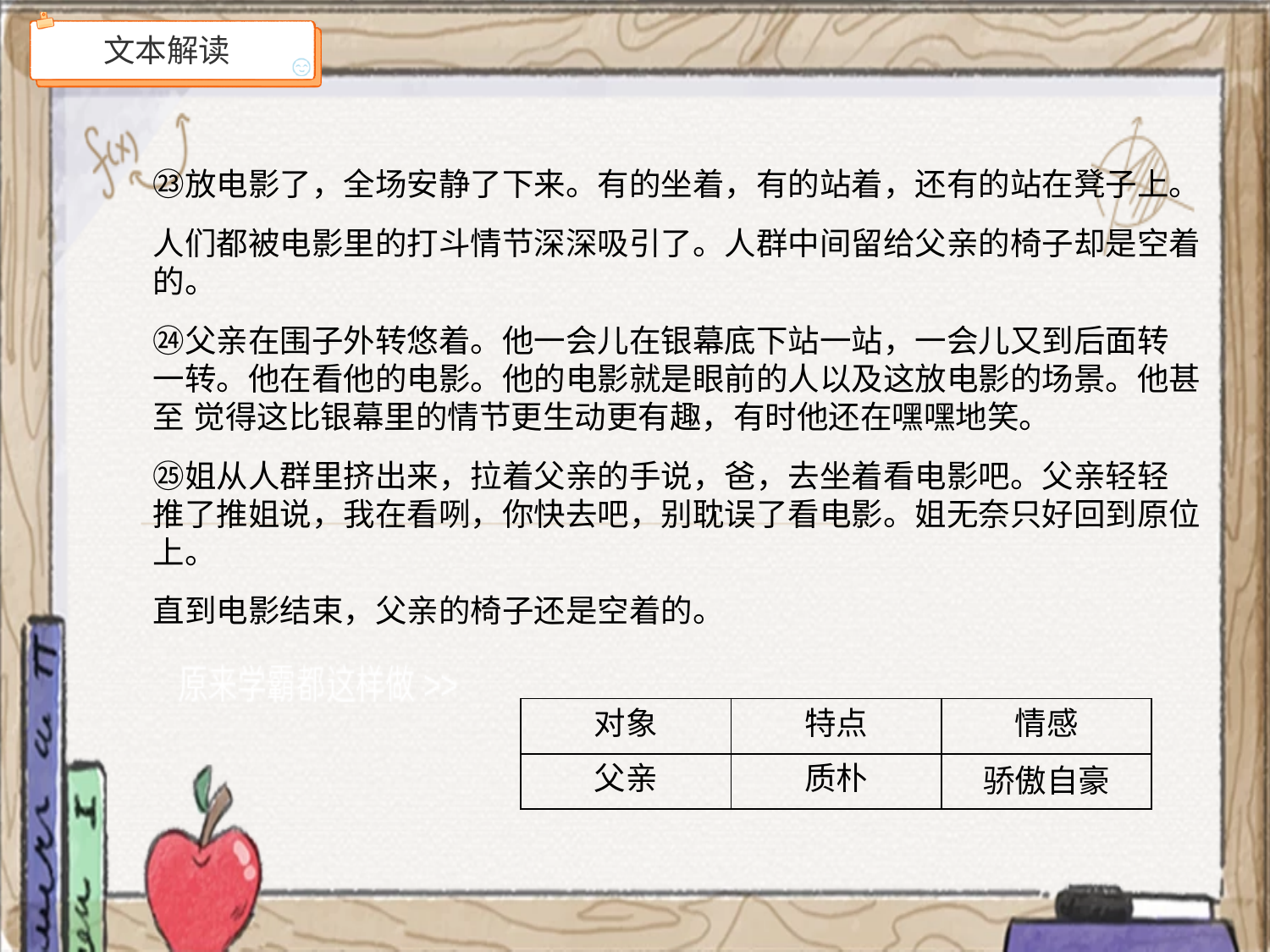

# 文本解读
㉓放电影了，全场安静了下来。有的坐着，有的站着，还有的站在凳子上。
人们都被电影里的打斗情节深深吸引了。人群中间留给父亲的椅子却是空着的。
㉔父亲在围子外转悠着。他一会儿在银幕底下站一站，一会儿又到后面转 一转。他在看他的电影。他的电影就是眼前的人以及这放电影的场景。他甚至 觉得这比银幕里的情节更生动更有趣，有时他还在嘿嘿地笑。
㉕姐从人群里挤出来，拉着父亲的手说，爸，去坐着看电影吧。父亲轻轻 推了推姐说，我在看咧，你快去吧，别耽误了看电影。姐无奈只好回到原位上。
直到电影结束，父亲的椅子还是空着的。
| 对象 | 特点 | 情感 |
| --- | --- | --- |
| 父亲 | 质朴 | 骄傲自豪 |